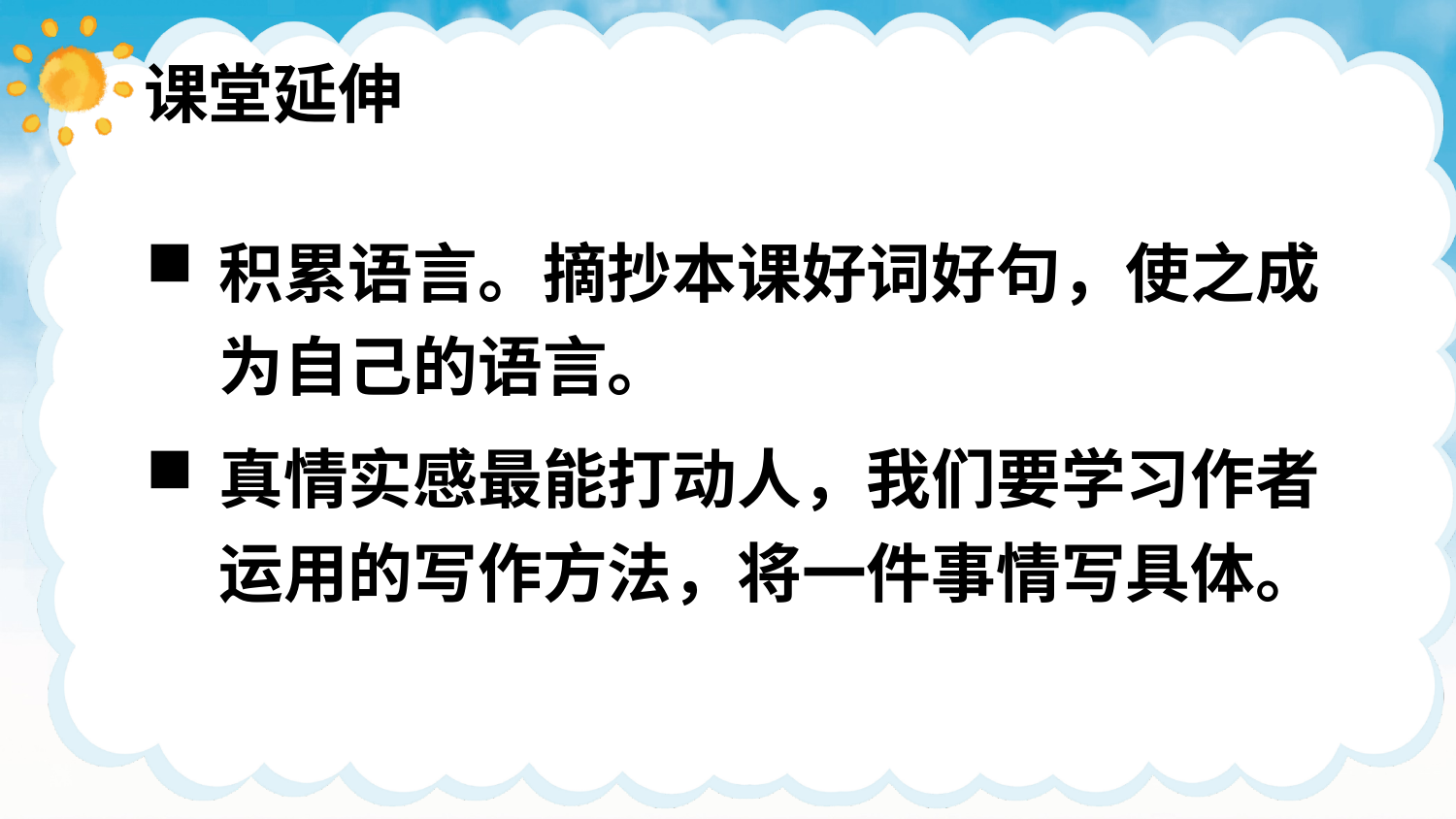

课堂延伸
积累语言。摘抄本课好词好句，使之成为自己的语言。
真情实感最能打动人，我们要学习作者运用的写作方法，将一件事情写具体。